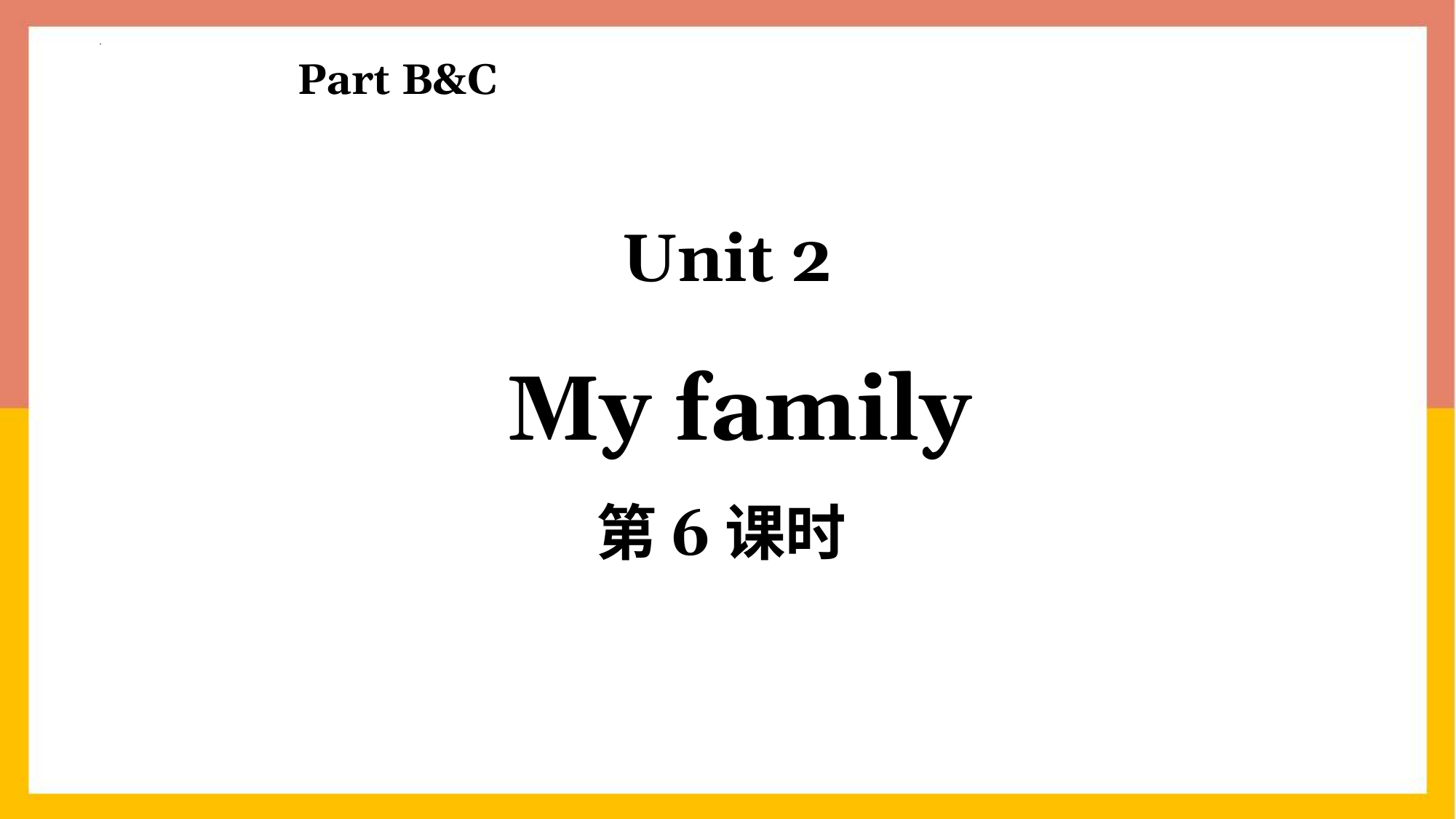

Part B&C
Unit 2
 My family
第6课时